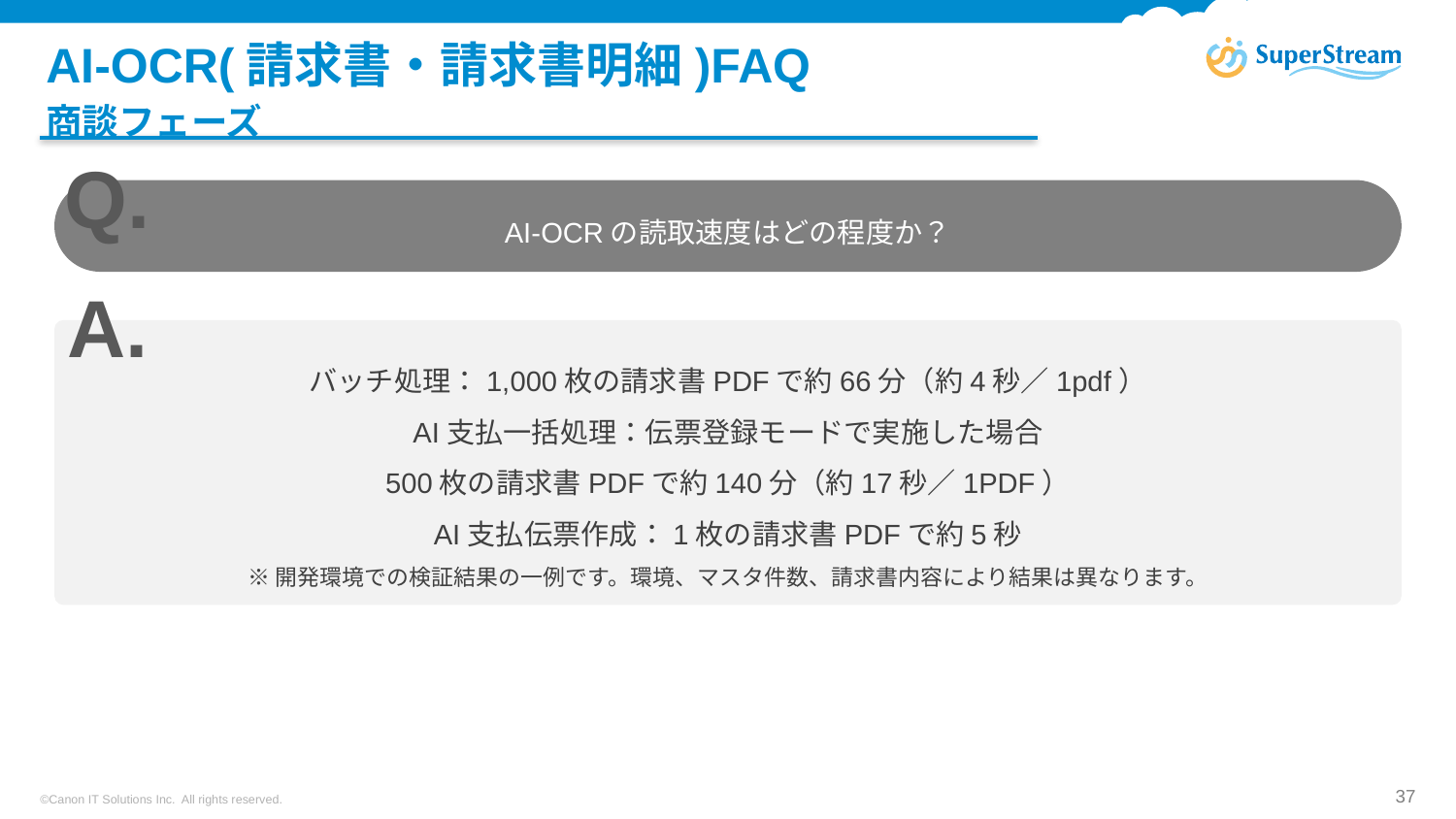

# AI-OCR(請求書・請求書明細)FAQ
商談フェーズ
Q.
AI-OCRの読取速度はどの程度か？

A.
バッチ処理：1,000枚の請求書PDFで約66分（約4秒／1pdf）
AI支払一括処理：伝票登録モードで実施した場合
500枚の請求書PDFで約140分（約17秒／1PDF）
AI支払伝票作成：1枚の請求書PDFで約5秒
※開発環境での検証結果の一例です。環境、マスタ件数、請求書内容により結果は異なります。
©Canon IT Solutions Inc.  All rights reserved.
37